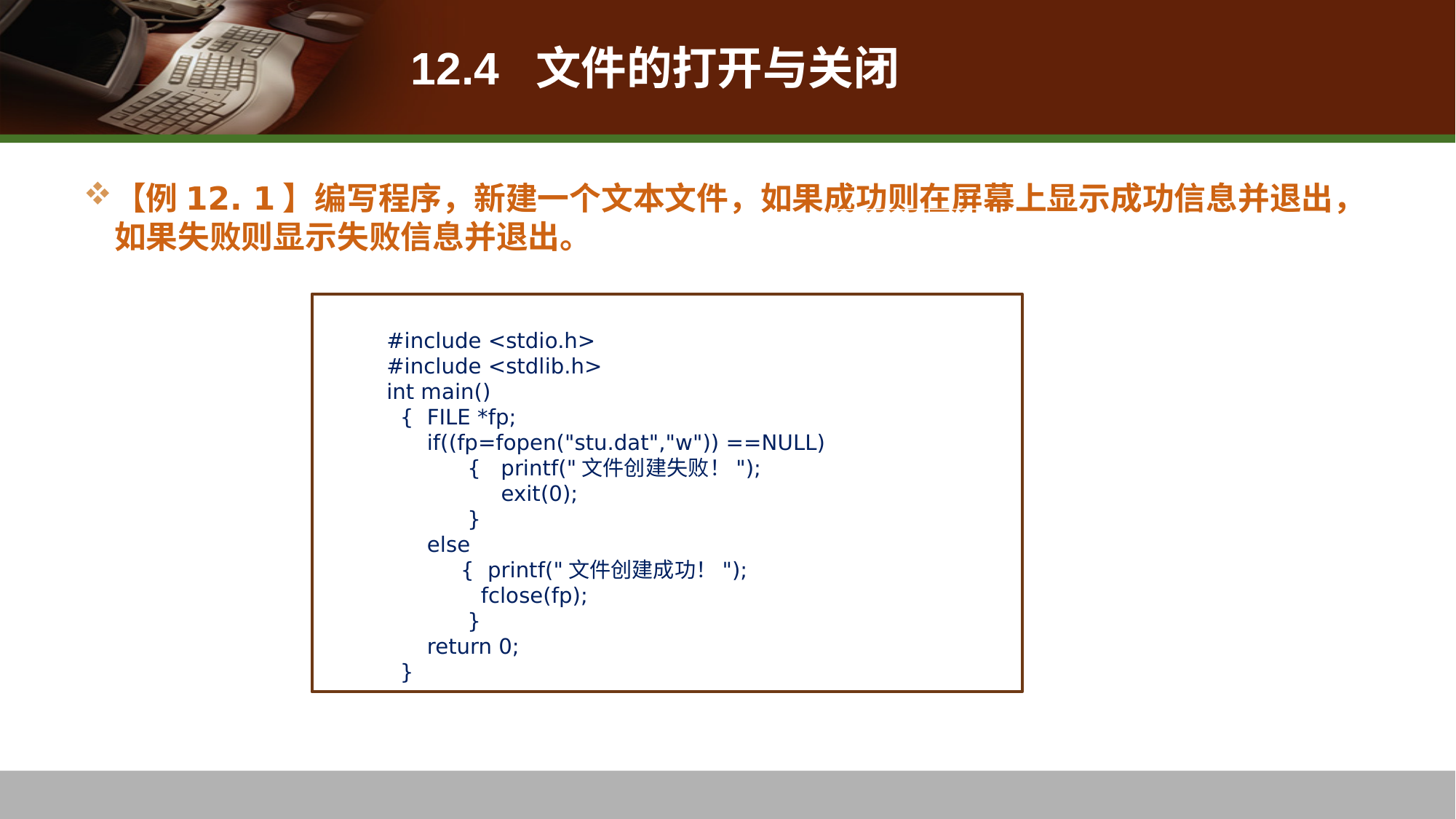

# 12.4  文件的打开与关闭
【例12. 1】编写程序，新建一个文本文件，如果成功则在屏幕上显示成功信息并退出， 如果失败则显示失败信息并退出。
#            }
#include <stdio.h>
#include <stdlib.h>
int main()
  {  FILE *fp;
      if((fp=fopen("stu.dat","w")) ==NULL)
            {   printf("文件创建失败！");
                 exit(0);
            }
      else
           {  printf("文件创建成功！");
              fclose(fp);
            }
      return 0;
  }